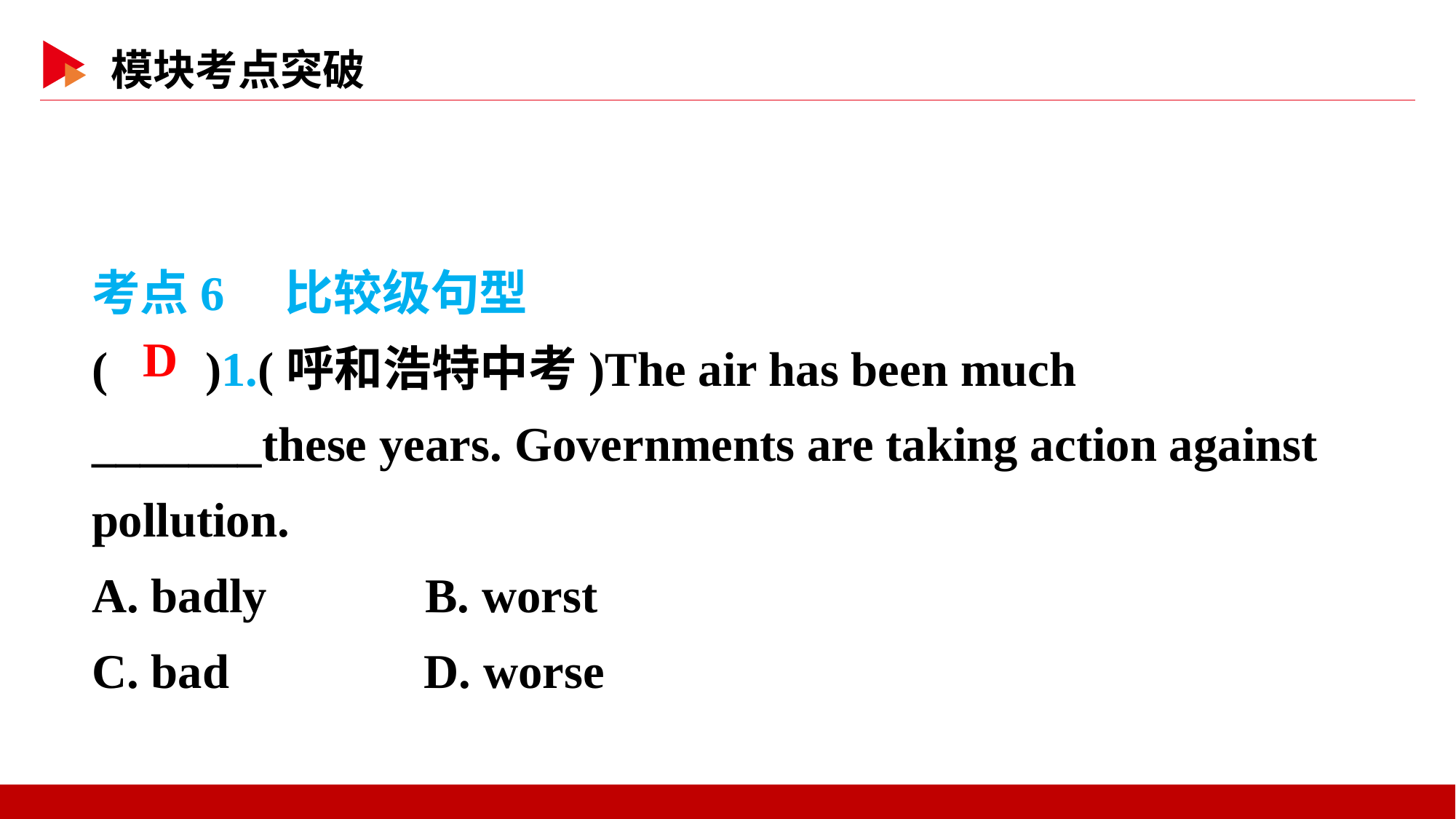

考点6　比较级句型
(        )1.(呼和浩特中考)The air has been much _______these years. Governments are taking action against pollution.
A. badly             B. worst
C. bad                D. worse
   D